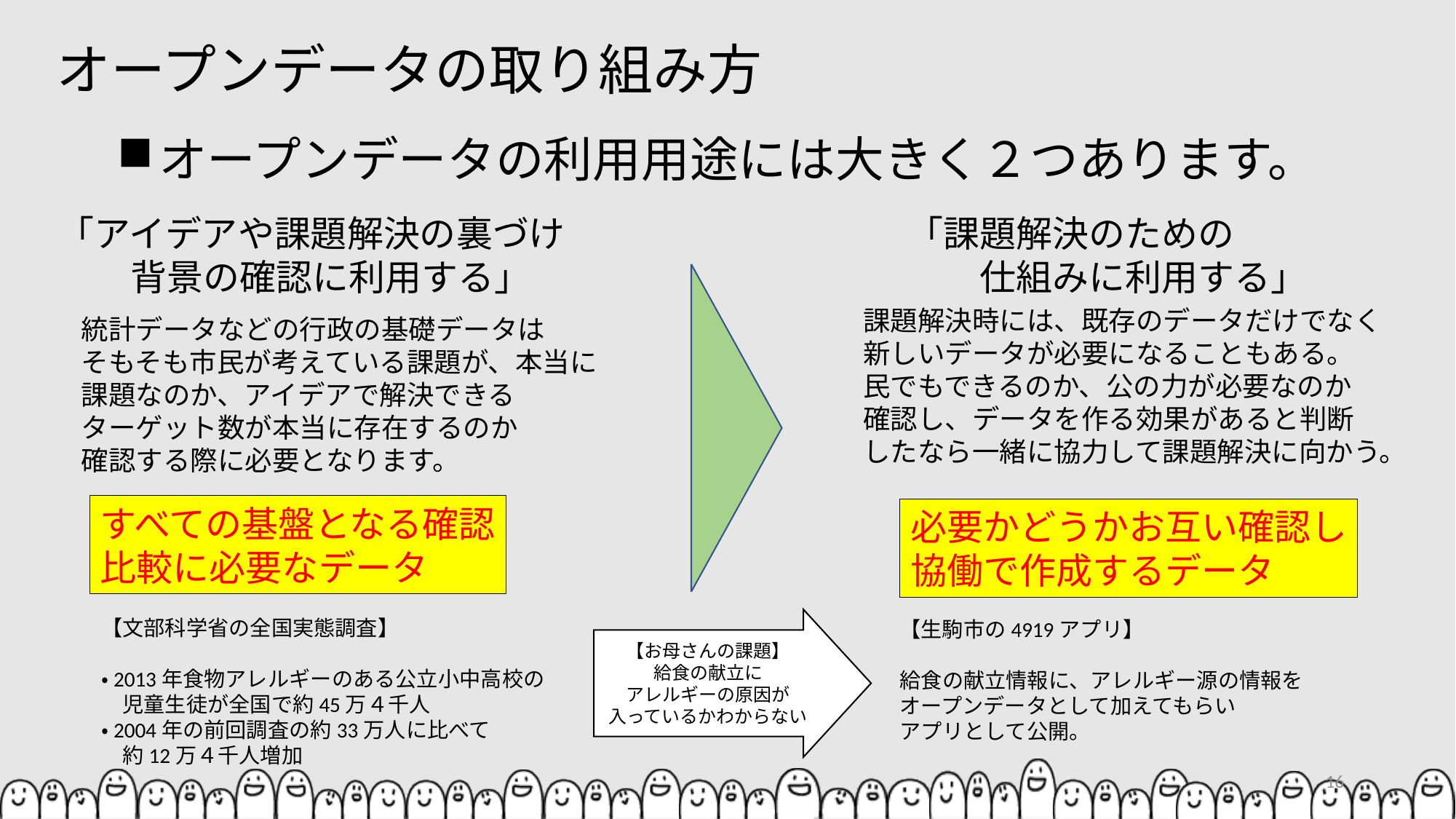

# オープンデータの取り組み方
オープンデータの利用用途には大きく２つあります。
「アイデアや課題解決の裏づけ
　　背景の確認に利用する」
「課題解決のための
　　仕組みに利用する」
課題解決時には、既存のデータだけでなく
新しいデータが必要になることもある。
民でもできるのか、公の力が必要なのか
確認し、データを作る効果があると判断
したなら一緒に協力して課題解決に向かう。
統計データなどの行政の基礎データは
そもそも市民が考えている課題が、本当に
課題なのか、アイデアで解決できる
ターゲット数が本当に存在するのか
確認する際に必要となります。

すべての基盤となる確認
比較に必要なデータ
必要かどうかお互い確認し
協働で作成するデータ
【文部科学省の全国実態調査】

・2013年食物アレルギーのある公立小中高校の
　児童生徒が全国で約45万４千人
・2004年の前回調査の約33万人に比べて
　約12万４千人増加
【お母さんの課題】
給食の献立に
アレルギーの原因が
入っているかわからない
【生駒市の4919アプリ】
給食の献立情報に、アレルギー源の情報を
オープンデータとして加えてもらい
アプリとして公開。
16